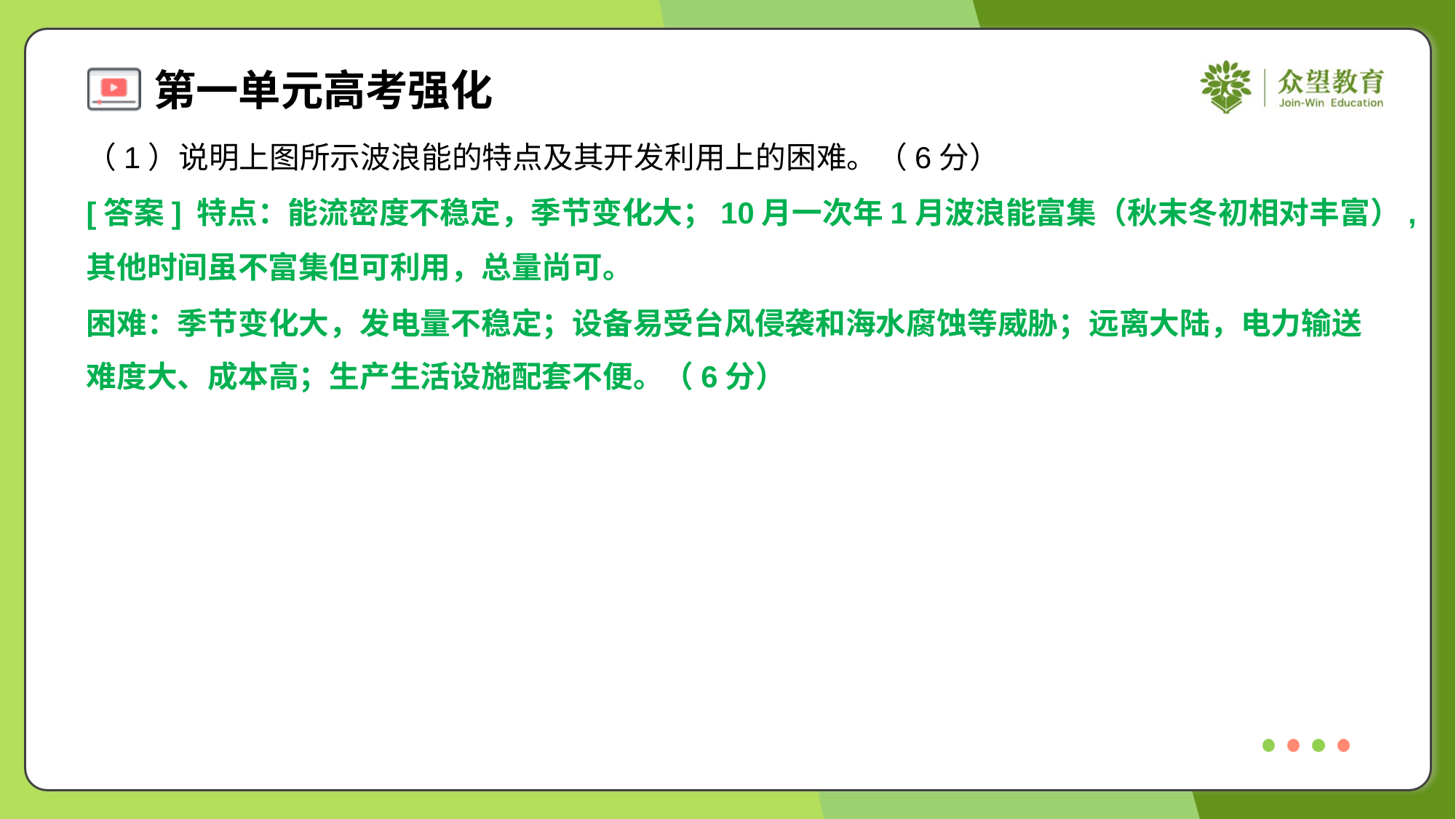

（1）说明上图所示波浪能的特点及其开发利用上的困难。（6分）
[答案] 特点：能流密度不稳定，季节变化大；10月一次年1月波浪能富集（秋末冬初相对丰富）,
其他时间虽不富集但可利用，总量尚可。
困难：季节变化大，发电量不稳定；设备易受台风侵袭和海水腐蚀等威胁；远离大陆，电力输送
难度大、成本高；生产生活设施配套不便。（6分）